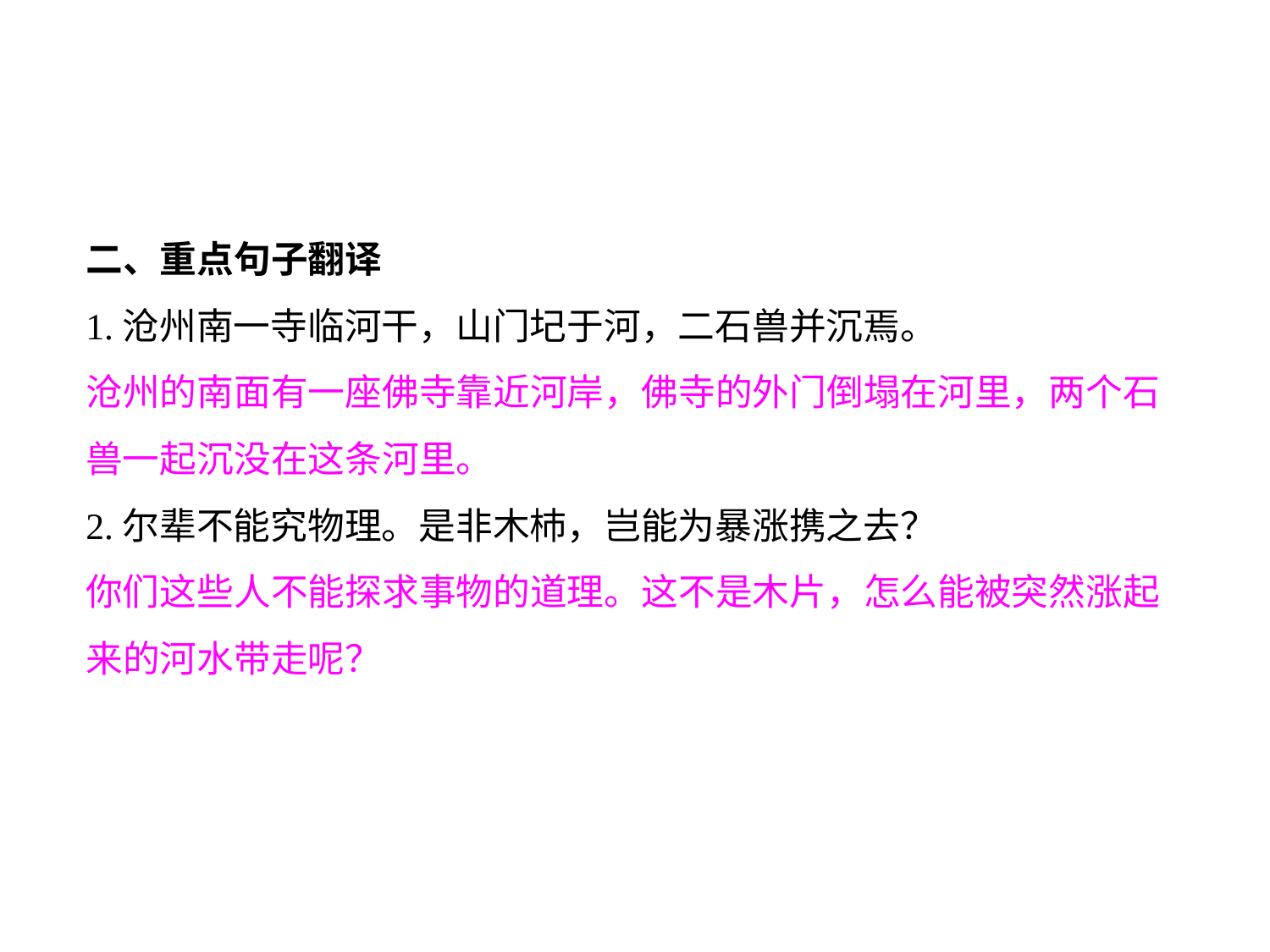

二、重点句子翻译
1.沧州南一寺临河干，山门圮于河，二石兽并沉焉。
沧州的南面有一座佛寺靠近河岸，佛寺的外门倒塌在河里，两个石兽一起沉没在这条河里。
2.尔辈不能究物理。是非木杮，岂能为暴涨携之去？
你们这些人不能探求事物的道理。这不是木片，怎么能被突然涨起来的河水带走呢？